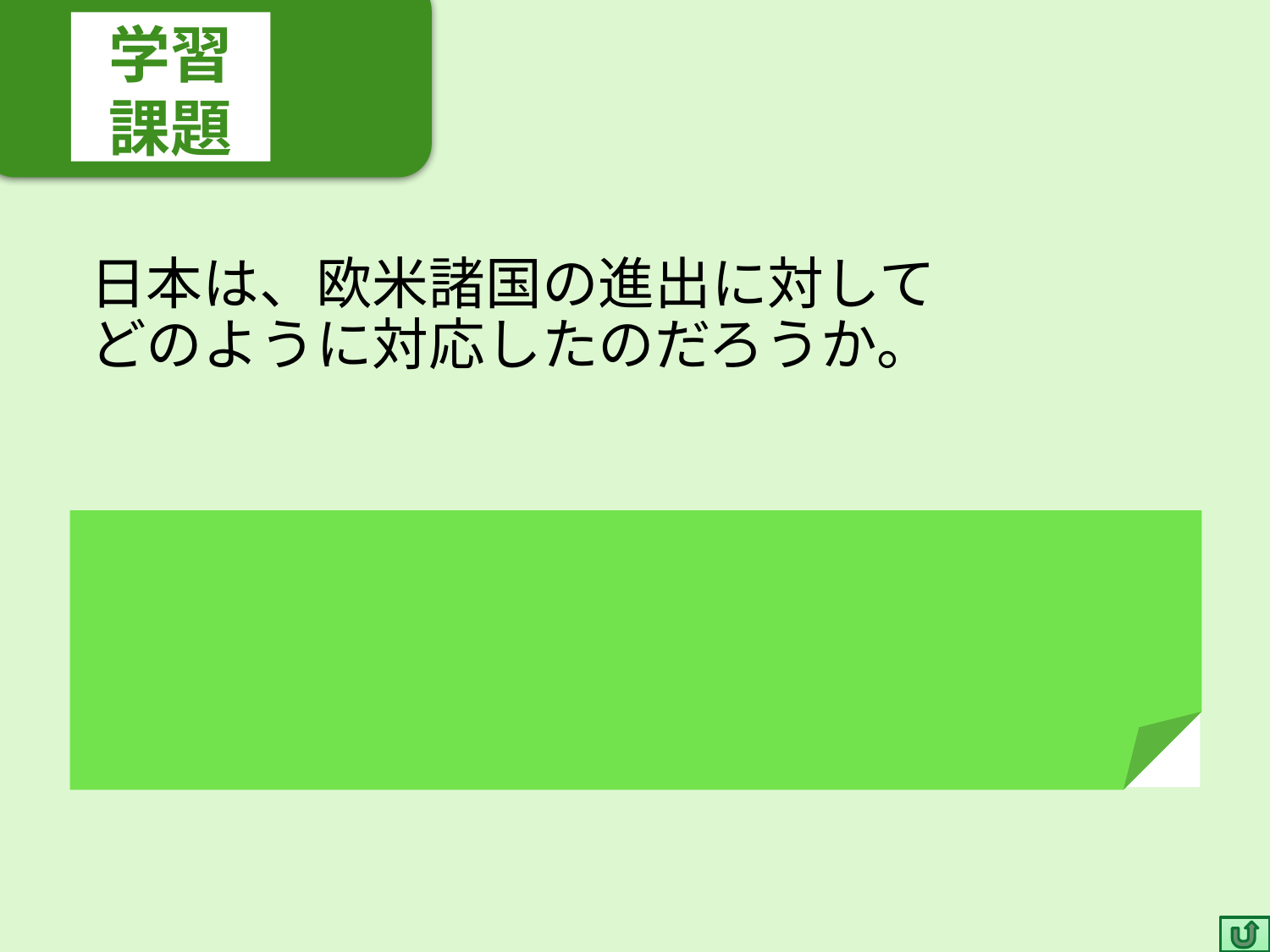

学習
課題
日本は、欧米諸国の進出に対して
どのように対応したのだろうか。

課題の解答例
　江戸幕府は、それまで行っていなかった諸大名や幕臣への意見の聴取及び朝廷への報告をしたうえで、開国という決断をした。